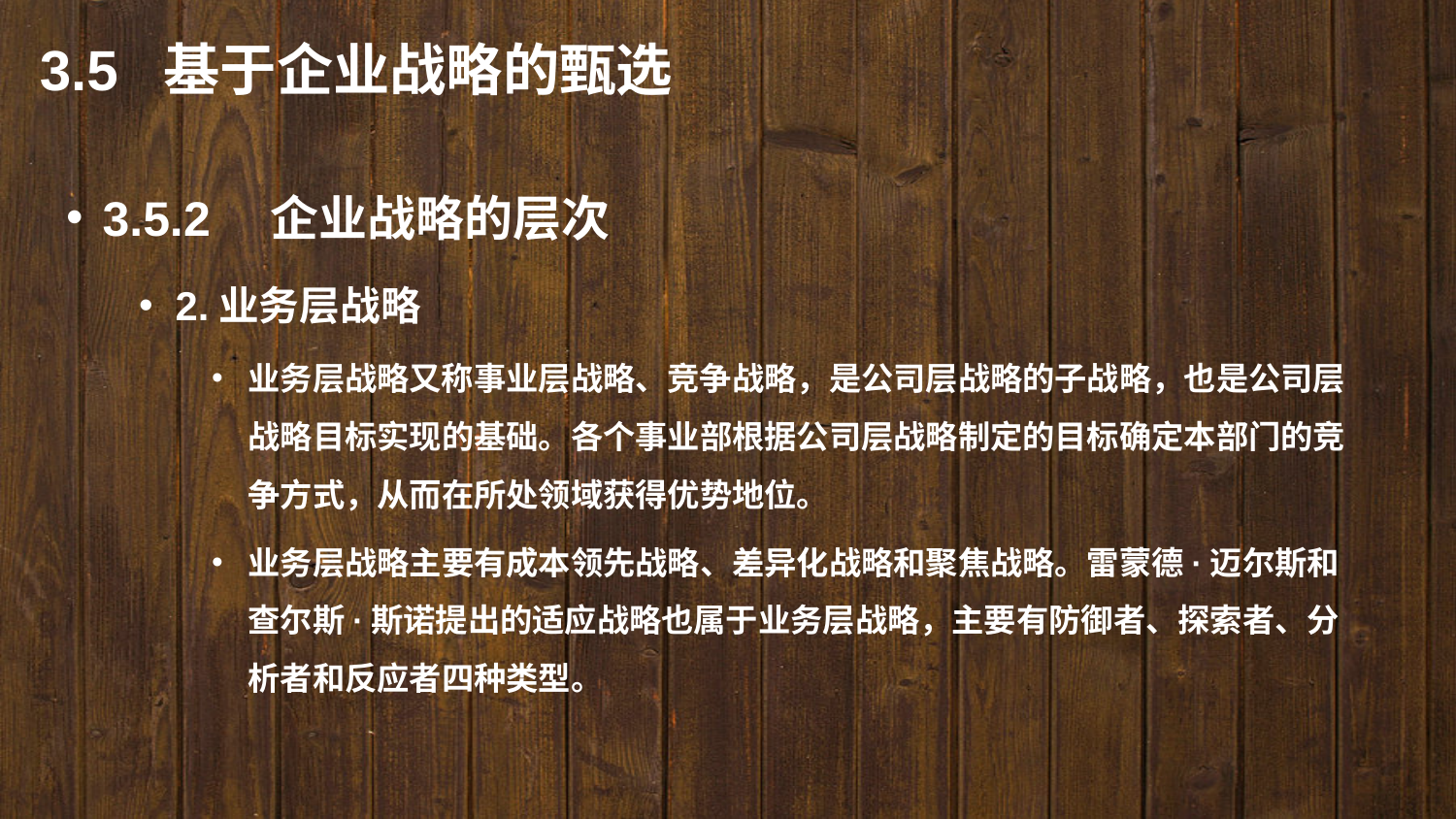

3.5  基于企业战略的甄选
3.5.2　企业战略的层次
2.业务层战略
业务层战略又称事业层战略、竞争战略，是公司层战略的子战略，也是公司层战略目标实现的基础。各个事业部根据公司层战略制定的目标确定本部门的竞争方式，从而在所处领域获得优势地位。
业务层战略主要有成本领先战略、差异化战略和聚焦战略。雷蒙德·迈尔斯和查尔斯·斯诺提出的适应战略也属于业务层战略，主要有防御者、探索者、分析者和反应者四种类型。